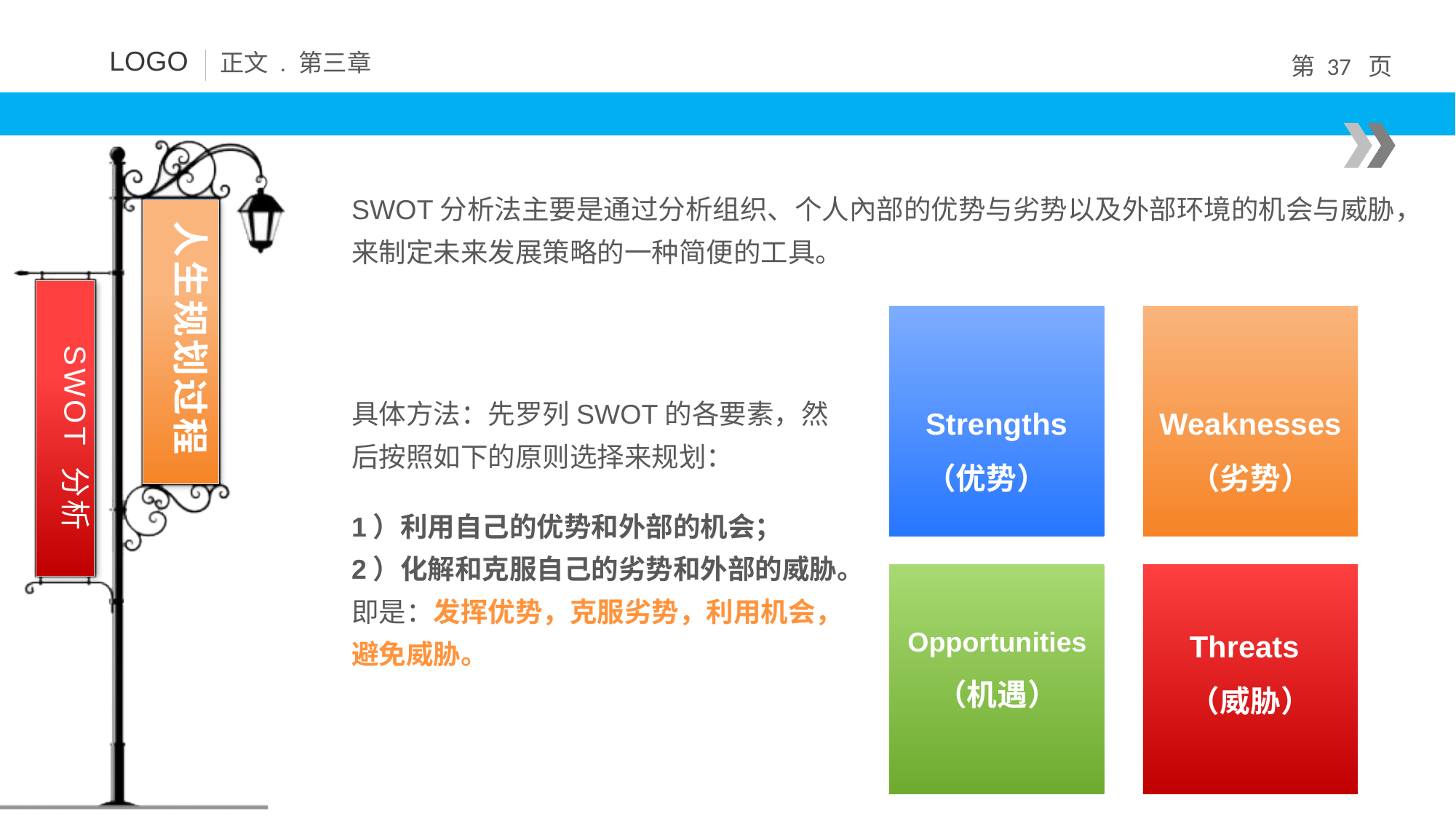

SWOT分析法主要是通过分析组织、个人內部的优势与劣势以及外部环境的机会与威胁，来制定未来发展策略的一种简便的工具。
SWOT 分析

Strengths
（优势）

Weaknesses
（劣势）
具体方法：先罗列SWOT的各要素，然后按照如下的原则选择来规划：
1）利用自己的优势和外部的机会；
2）化解和克服自己的劣势和外部的威胁。即是：发挥优势，克服劣势，利用机会，避免威胁。

Threats
（威胁）

Opportunities
（机遇）